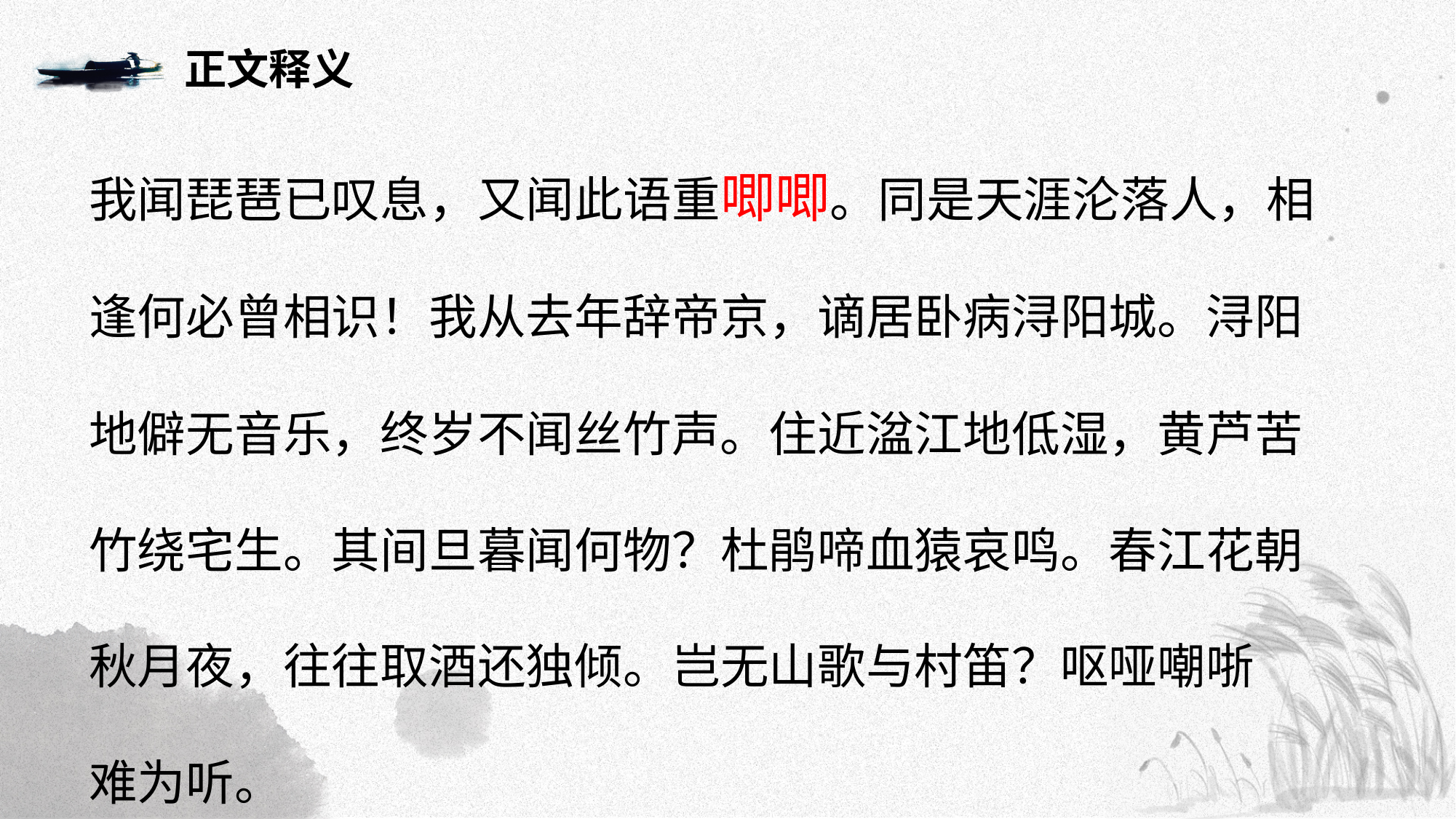

正文释义
我闻琵琶已叹息，又闻此语重唧唧。同是天涯沦落人，相逢何必曾相识！我从去年辞帝京，谪居卧病浔阳城。浔阳地僻无音乐，终岁不闻丝竹声。住近湓江地低湿，黄芦苦竹绕宅生。其间旦暮闻何物？杜鹃啼血猿哀鸣。春江花朝秋月夜，往往取酒还独倾。岂无山歌与村笛？呕哑嘲哳      难为听。